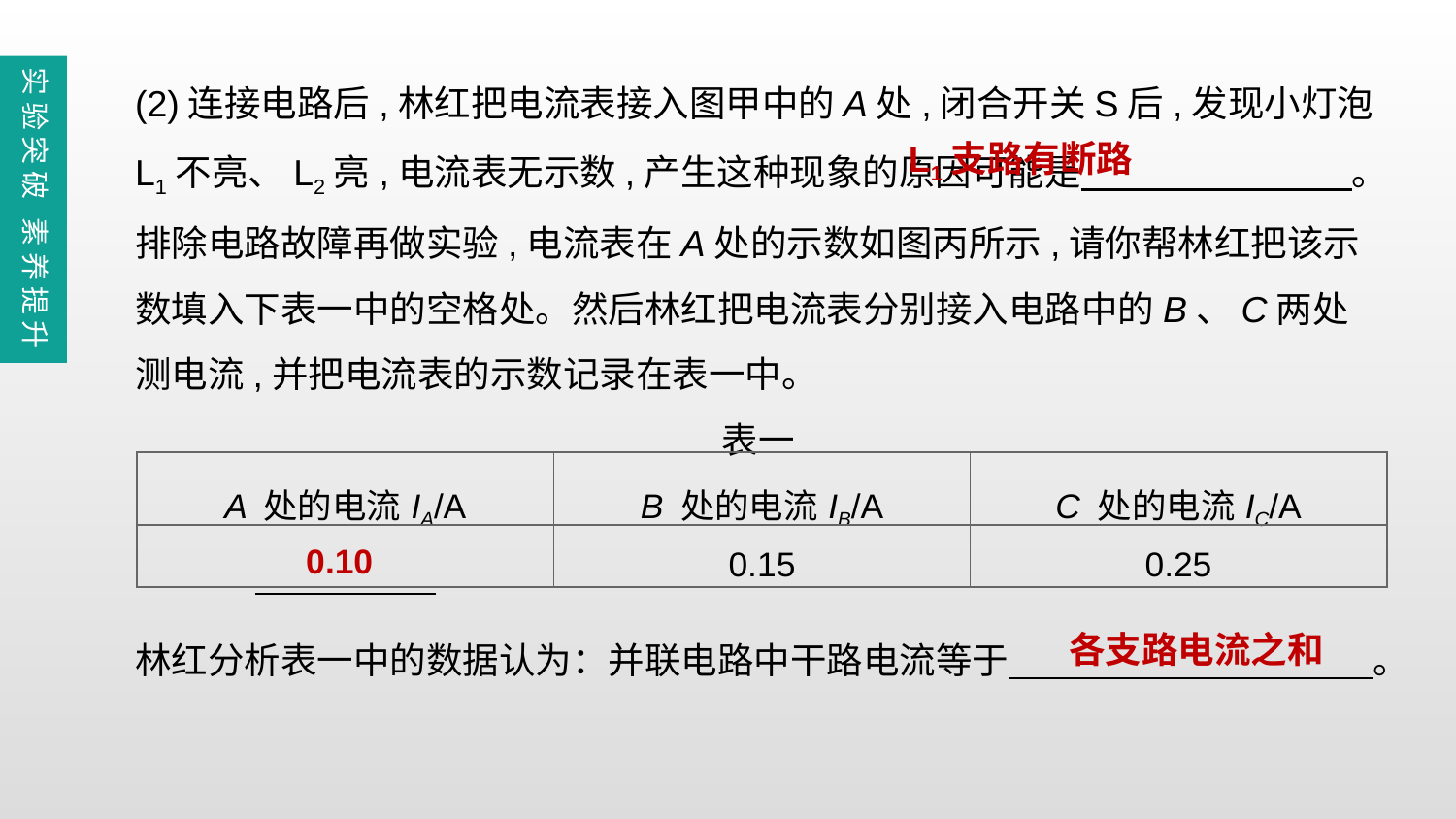

(2)连接电路后,林红把电流表接入图甲中的A处,闭合开关S后,发现小灯泡L1不亮、L2亮,电流表无示数,产生这种现象的原因可能是　　　　  　　　。排除电路故障再做实验,电流表在A处的示数如图丙所示,请你帮林红把该示数填入下表一中的空格处。然后林红把电流表分别接入电路中的B、C两处测电流,并把电流表的示数记录在表一中。
表一

实验突破 素养提升
L1支路有断路
| A 处的电流IA/A | B 处的电流IB/A | C 处的电流IC/A |
| --- | --- | --- |
|  | 0.15 | 0.25 |
0.10
林红分析表一中的数据认为：并联电路中干路电流等于　　　　　　　　　　。
各支路电流之和